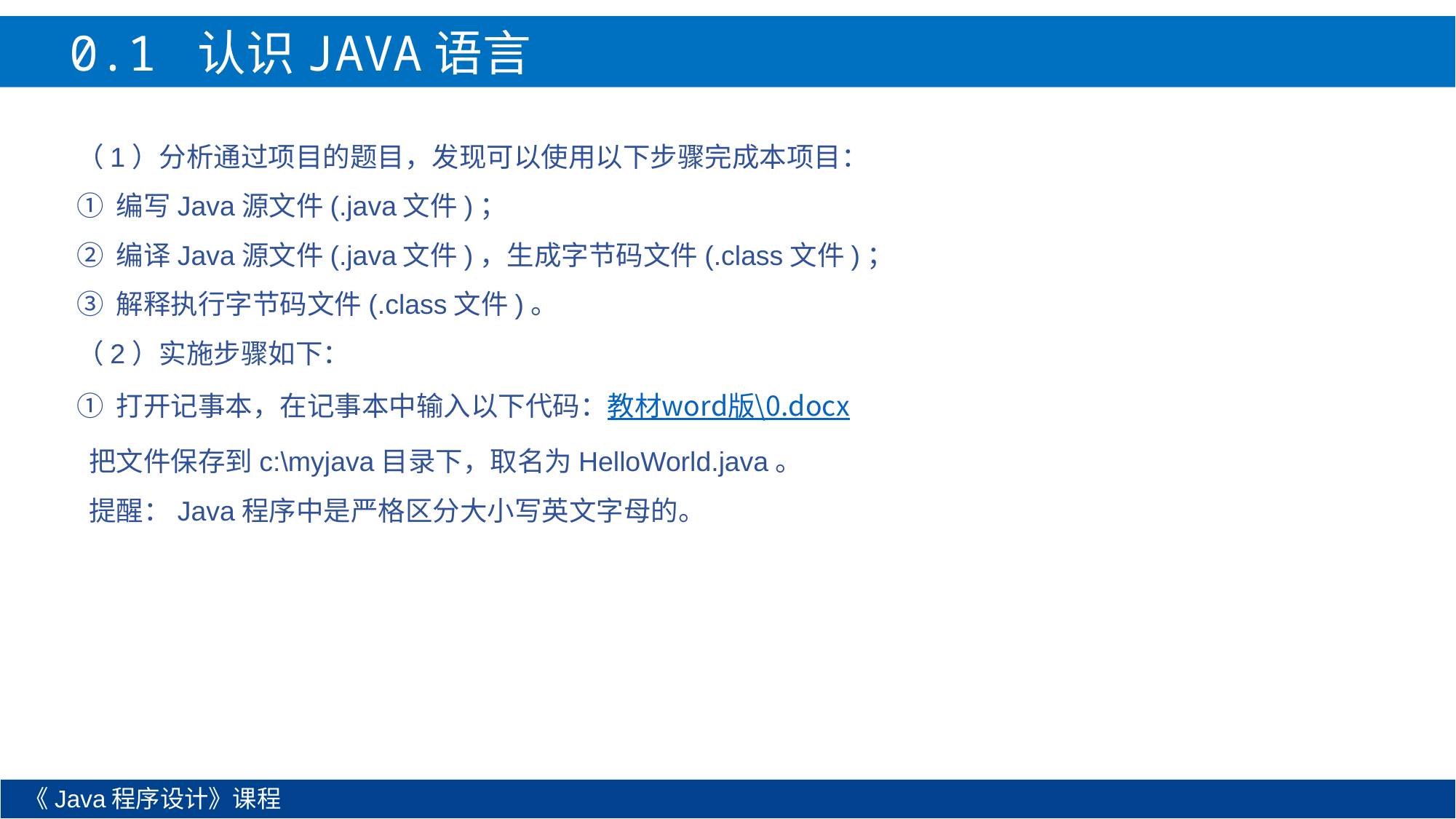

0.1 认识JAVA语言
（1）分析通过项目的题目，发现可以使用以下步骤完成本项目：
① 编写Java源文件(.java文件)；
② 编译Java源文件(.java文件)，生成字节码文件(.class文件)；
③ 解释执行字节码文件(.class文件)。
（2）实施步骤如下：
① 打开记事本，在记事本中输入以下代码：教材word版\0.docx
 把文件保存到c:\myjava目录下，取名为HelloWorld.java。
 提醒：Java程序中是严格区分大小写英文字母的。
《Java程序设计》课程